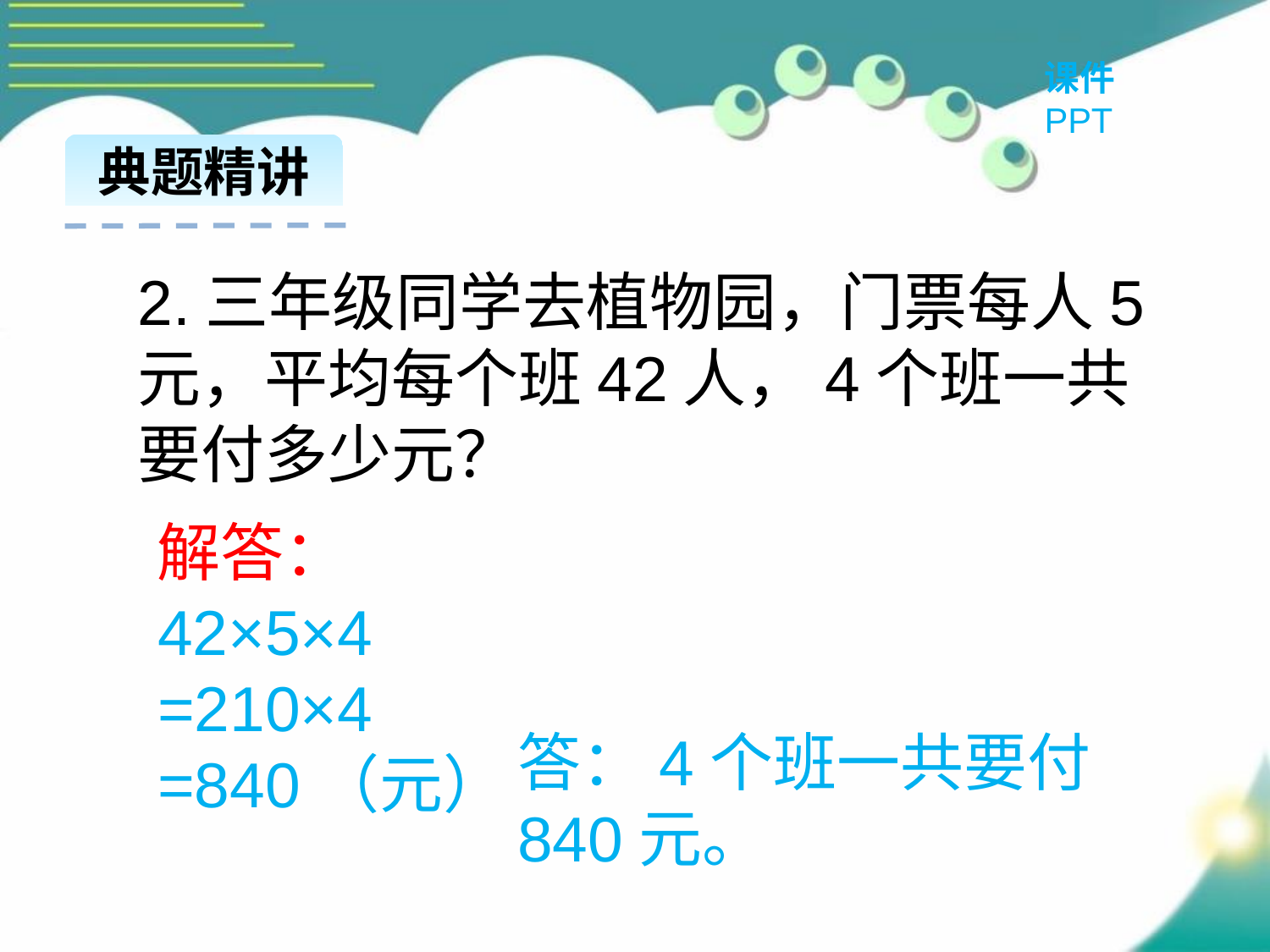

课件PPT
典题精讲

2.三年级同学去植物园，门票每人5元，平均每个班42人，4个班一共要付多少元？
解答：
42×5×4
=210×4
=840（元）
答：4个班一共要付840元。